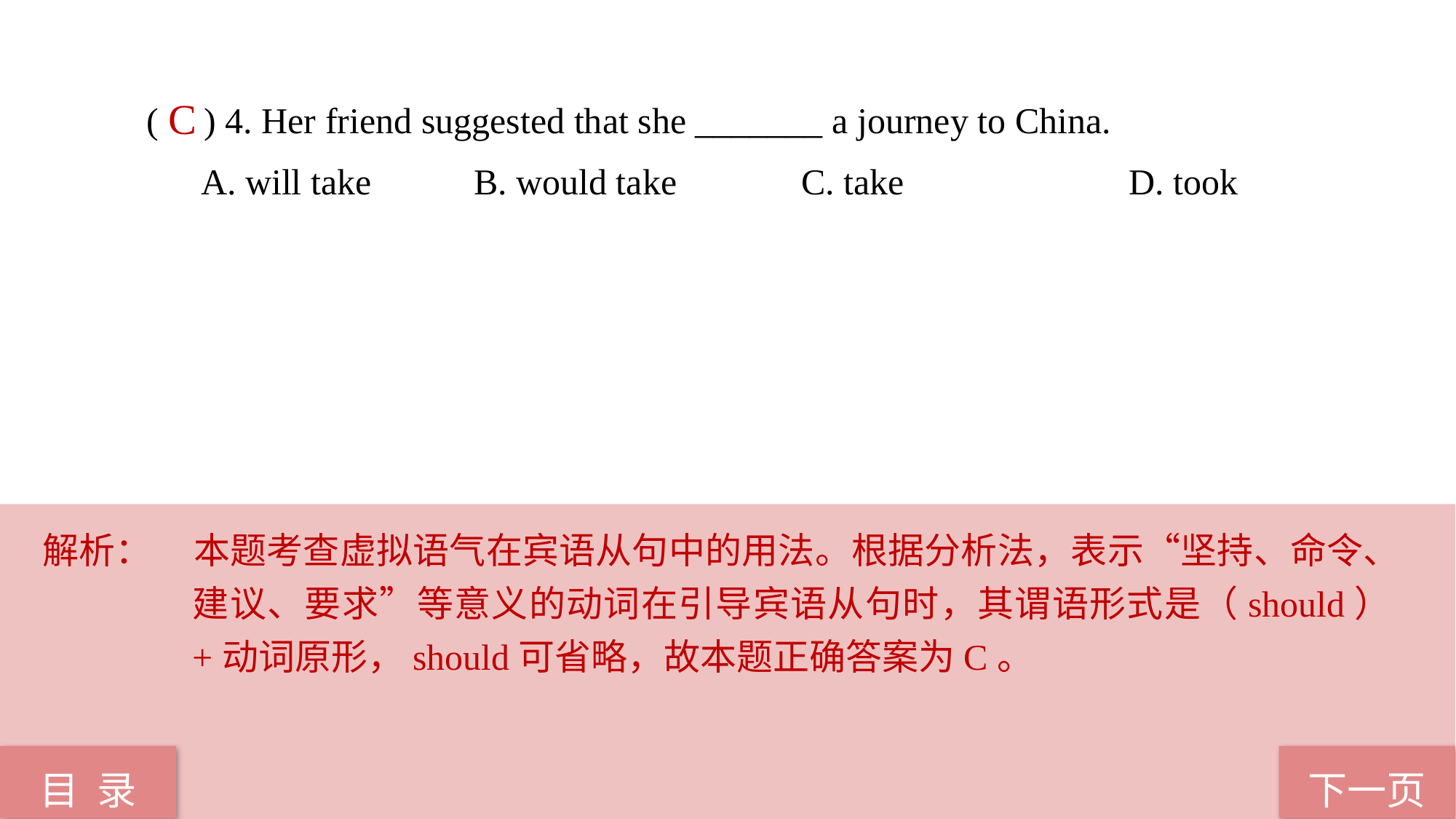

(     ) 4. Her friend suggested that she _______ a journey to China.
A. will take 	B. would take 		C. take 		D. took
   C
解析：	本题考查虚拟语气在宾语从句中的用法。根据分析法，表示“坚持、命令、建议、要求”等意义的动词在引导宾语从句时，其谓语形式是（should）+动词原形，should可省略，故本题正确答案为C。